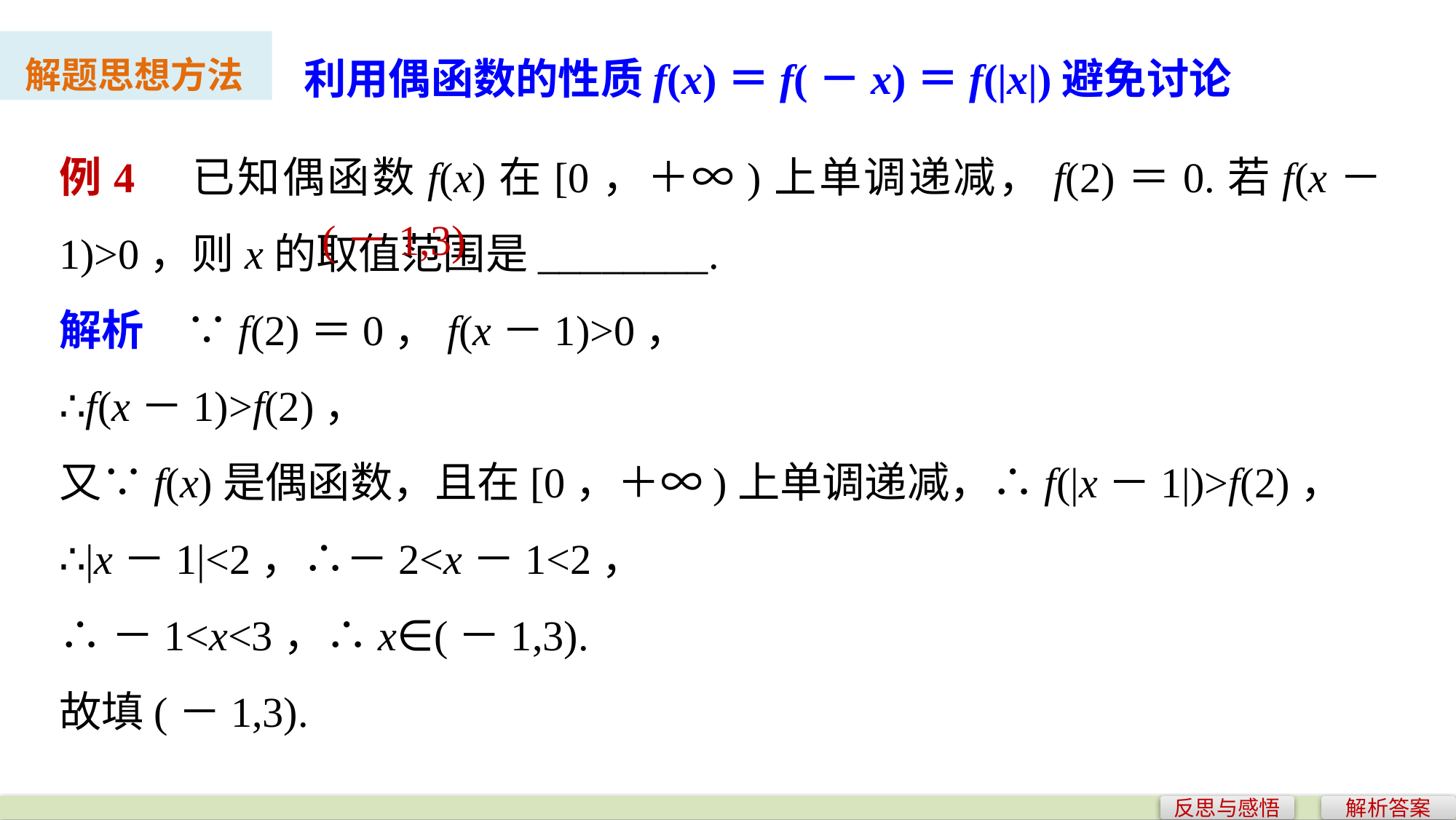

利用偶函数的性质f(x)＝f(－x)＝f(|x|)避免讨论

解题思想方法
例4　已知偶函数f(x)在[0，＋∞)上单调递减，f(2)＝0.若f(x－1)>0，则x的取值范围是________.
解析　∵f(2)＝0，f(x－1)>0，
∴f(x－1)>f(2)，
又∵f(x)是偶函数，且在[0，＋∞)上单调递减，∴f(|x－1|)>f(2)，
∴|x－1|<2，∴－2<x－1<2，
∴－1<x<3，∴x∈(－1,3).
故填(－1,3).
(－1,3)
反思与感悟
解析答案